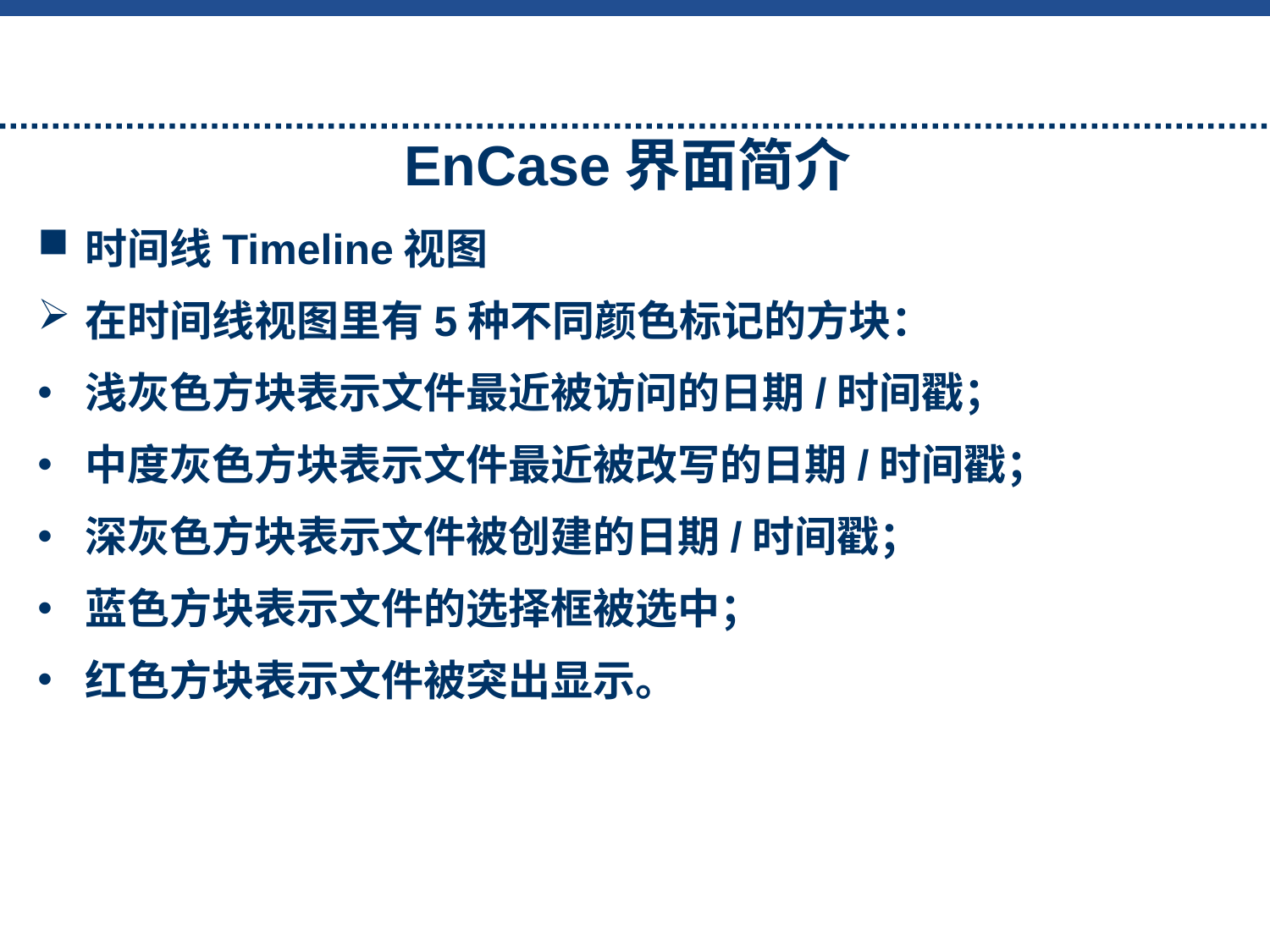

EnCase界面简介
时间线Timeline视图
在时间线视图里有5种不同颜色标记的方块：
浅灰色方块表示文件最近被访问的日期/时间戳；
中度灰色方块表示文件最近被改写的日期/时间戳；
深灰色方块表示文件被创建的日期/时间戳；
蓝色方块表示文件的选择框被选中；
红色方块表示文件被突出显示。